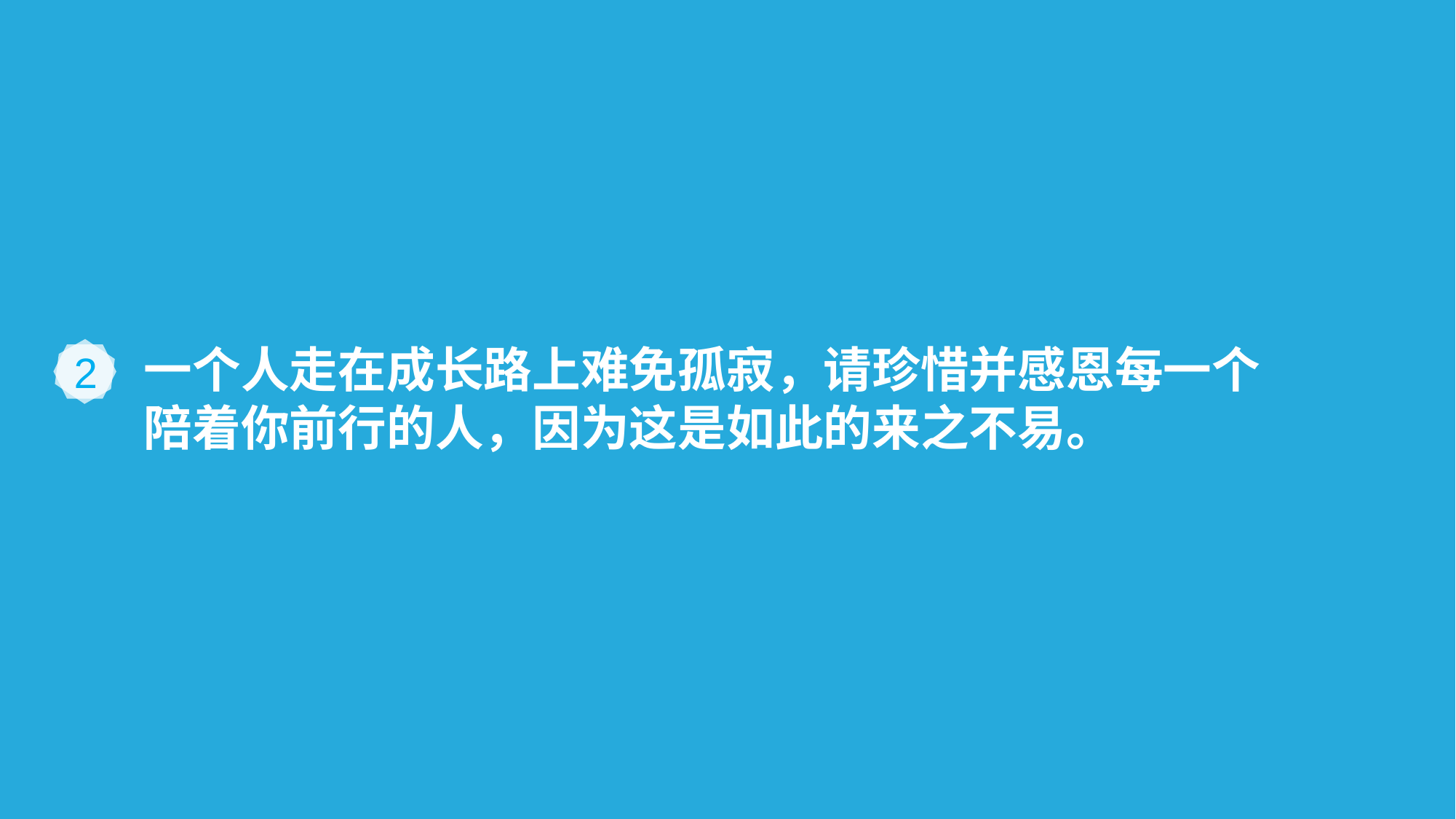

一个人走在成长路上难免孤寂，请珍惜并感恩每一个陪着你前行的人，因为这是如此的来之不易。
2